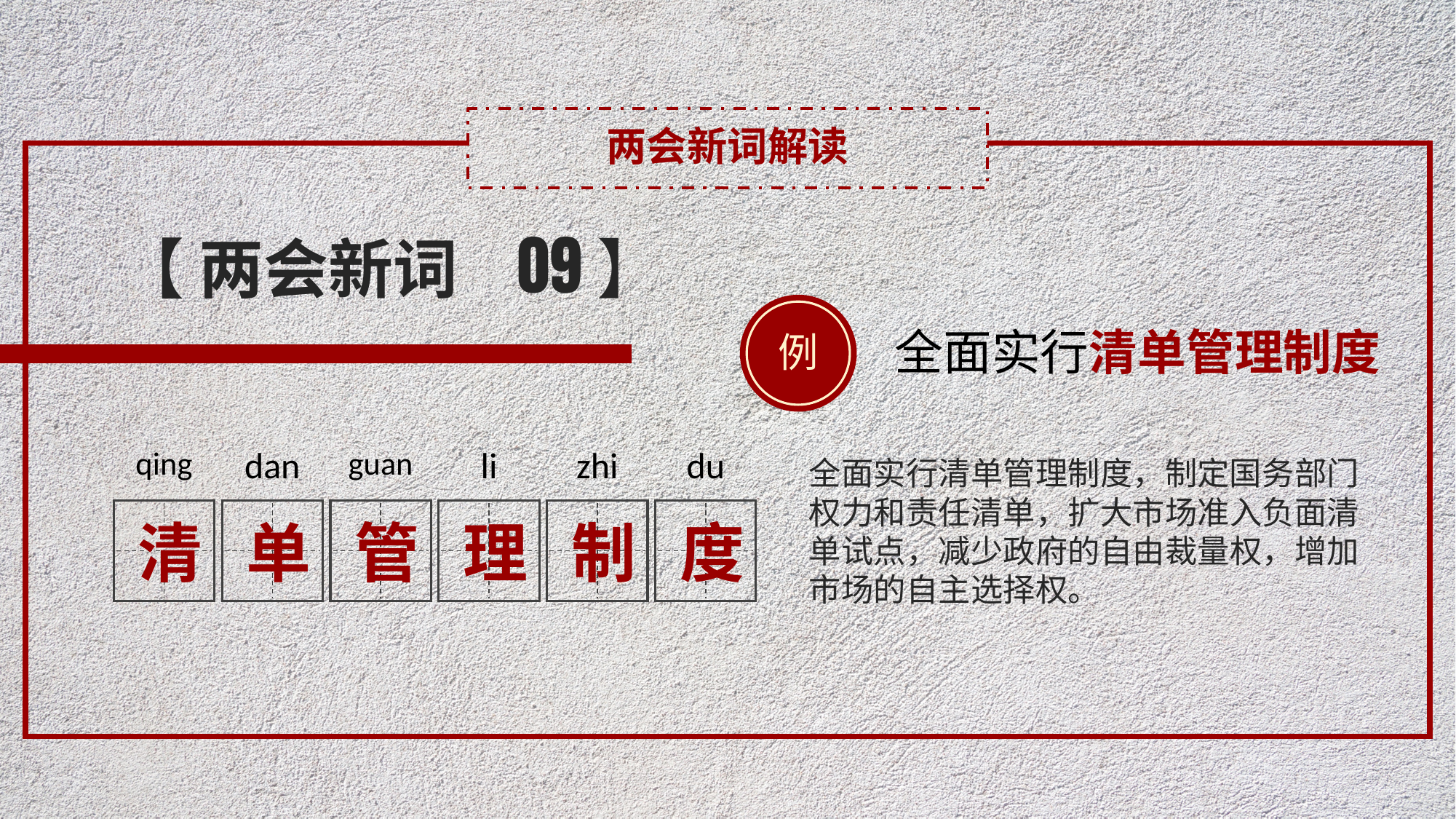

两会新词解读

【 两会新词   09】

例
全面实行清单管理制度

qing

清
dan

单
guan

管
li

理
zhi

制
du

度
全面实行清单管理制度，制定国务部门权力和责任清单，扩大市场准入负面清单试点，减少政府的自由裁量权，增加市场的自主选择权。